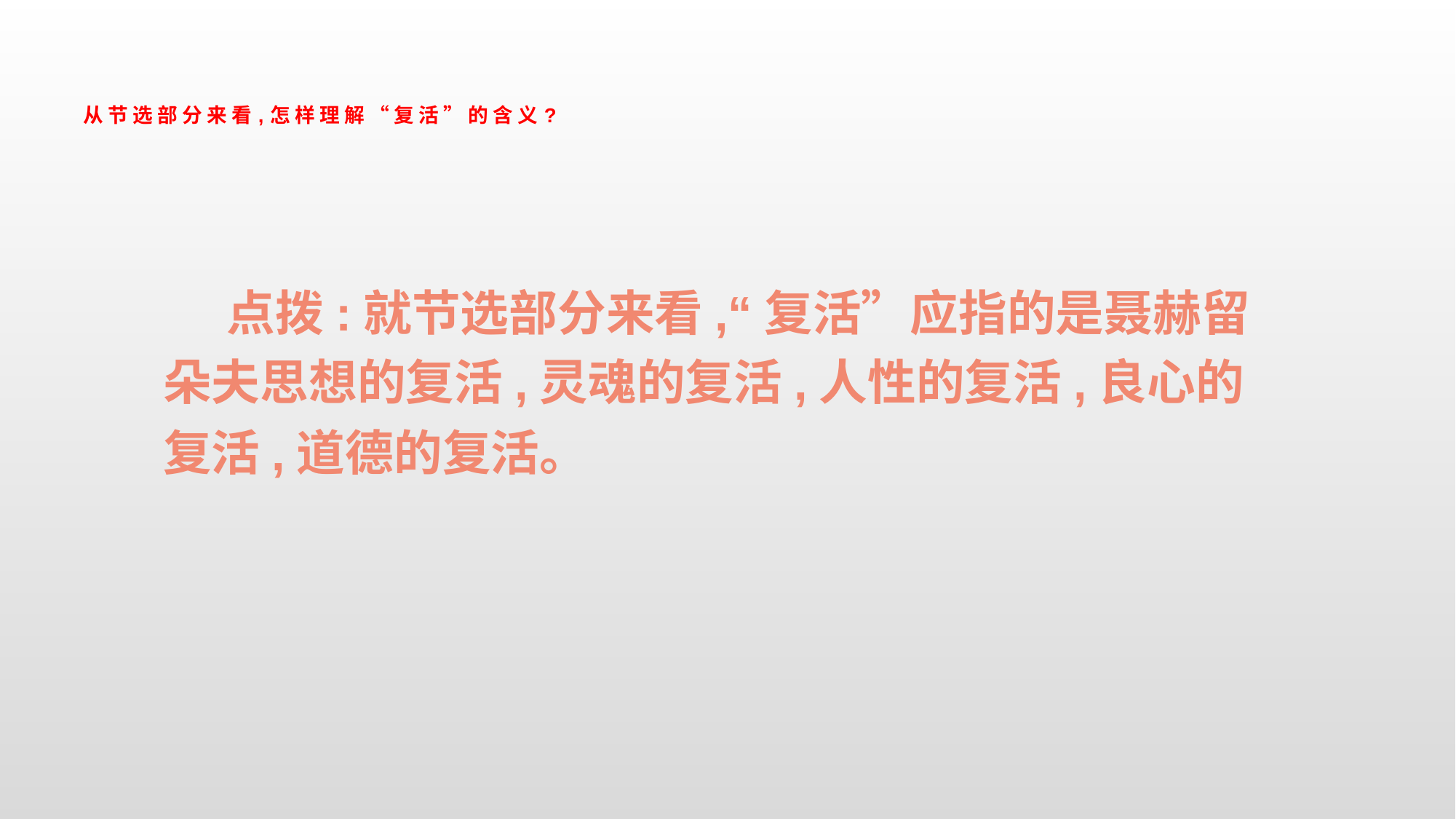

# 从节选部分来看,怎样理解“复活”的含义?
点拨:就节选部分来看,“复活”应指的是聂赫留朵夫思想的复活,灵魂的复活,人性的复活,良心的复活,道德的复活。